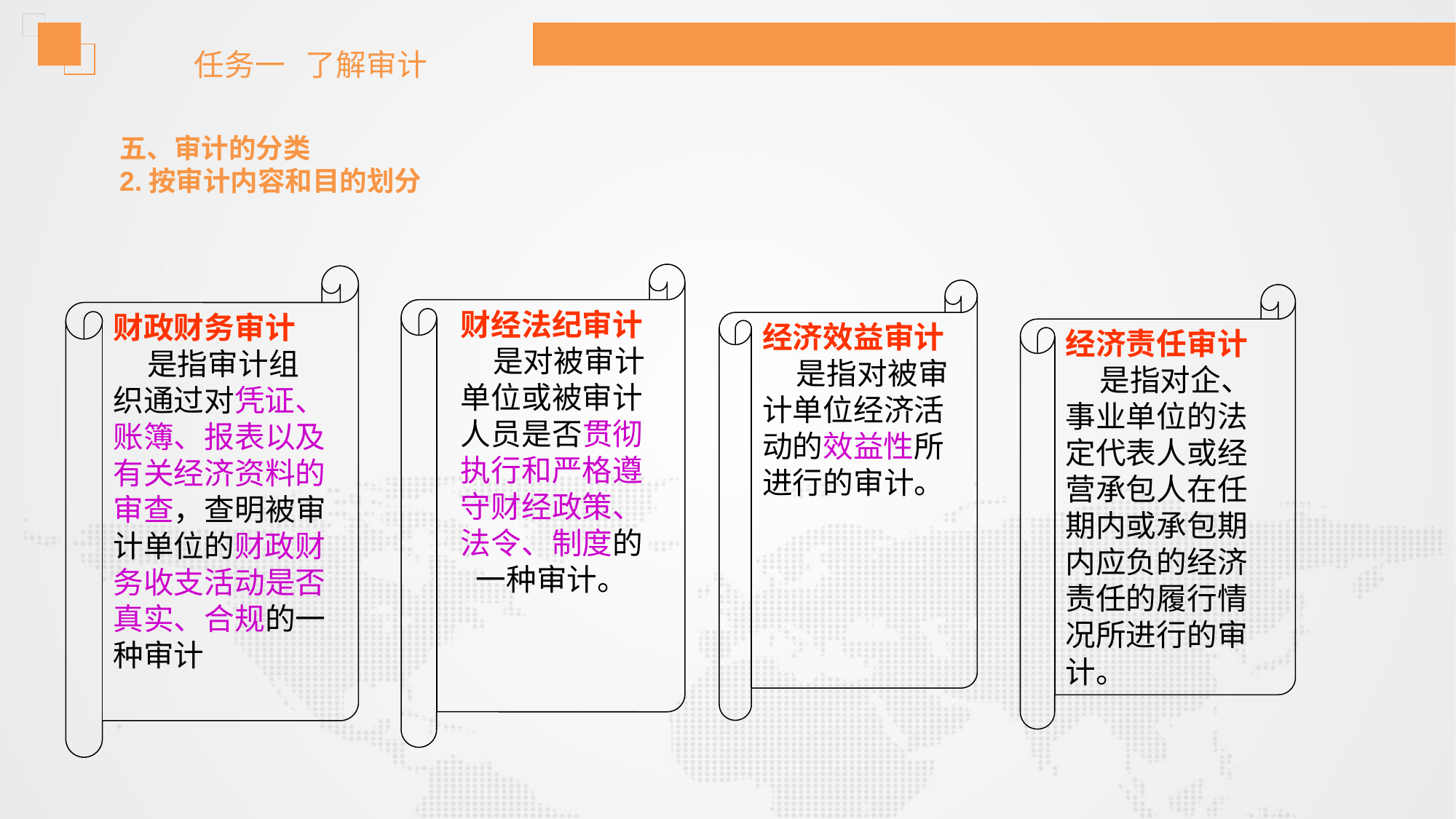

任务一   了解审计

五、审计的分类
2.按审计内容和目的划分
财经法纪审计
    是对被审计单位或被审计人员是否贯彻执行和严格遵守财经政策、法令、制度的一种审计。

财政财务审计
    是指审计组织通过对凭证、账簿、报表以及有关经济资料的审查，查明被审计单位的财政财务收支活动是否真实、合规的一种审计

经济效益审计
    是指对被审计单位经济活动的效益性所进行的审计。

经济责任审计
    是指对企、事业单位的法定代表人或经营承包人在任期内或承包期内应负的经济责任的履行情况所进行的审计。